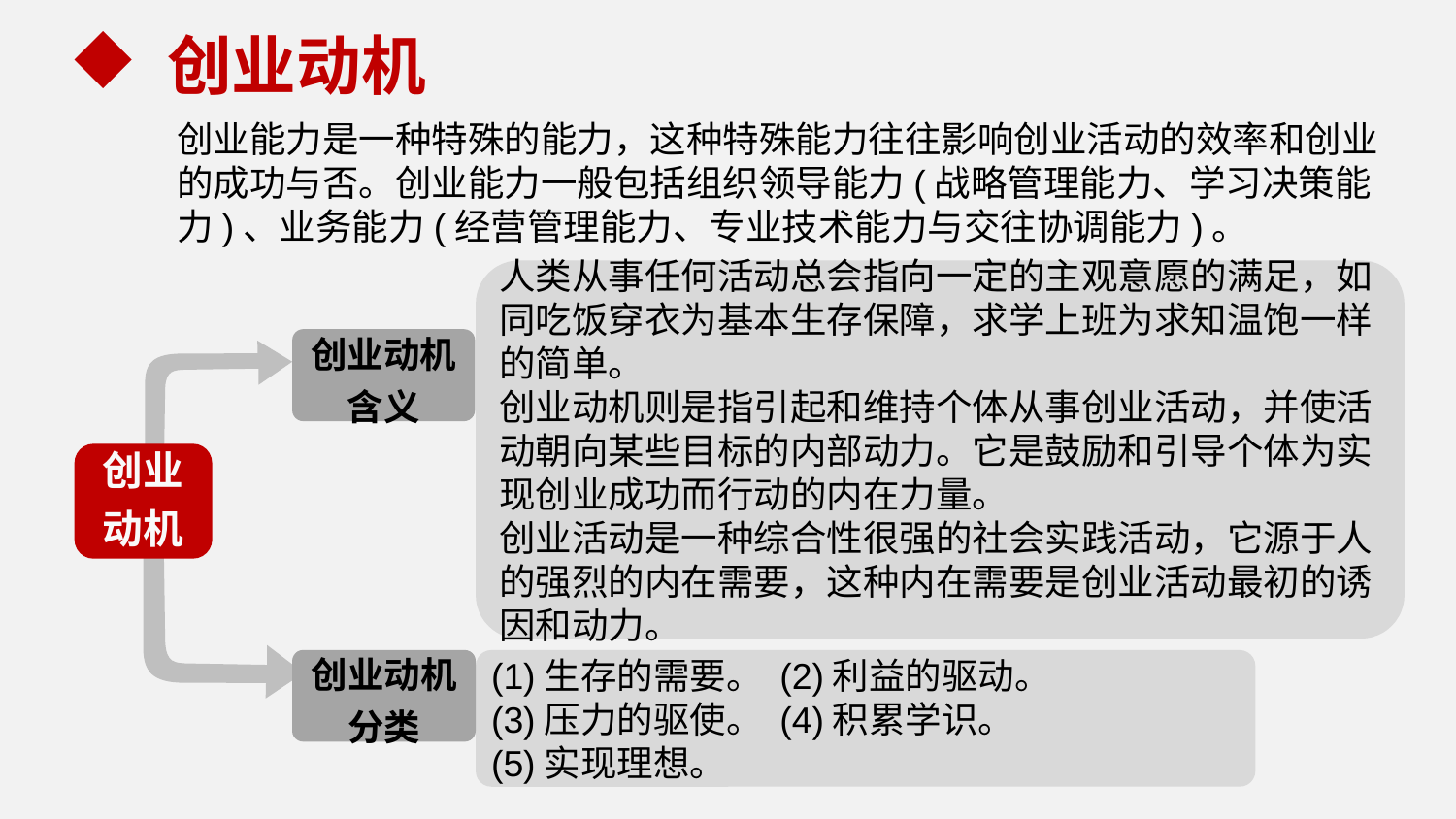

创业动机
创业能力是一种特殊的能力，这种特殊能力往往影响创业活动的效率和创业的成功与否。创业能力一般包括组织领导能力(战略管理能力、学习决策能力)、业务能力(经营管理能力、专业技术能力与交往协调能力)。
人类从事任何活动总会指向一定的主观意愿的满足，如同吃饭穿衣为基本生存保障，求学上班为求知温饱一样的简单。
创业动机则是指引起和维持个体从事创业活动，并使活动朝向某些目标的内部动力。它是鼓励和引导个体为实现创业成功而行动的内在力量。
创业活动是一种综合性很强的社会实践活动，它源于人的强烈的内在需要，这种内在需要是创业活动最初的诱因和动力。
创业动机含义

创业
动机

创业动机分类
(1)生存的需要。 (2)利益的驱动。
(3)压力的驱使。 (4)积累学识。
(5)实现理想。